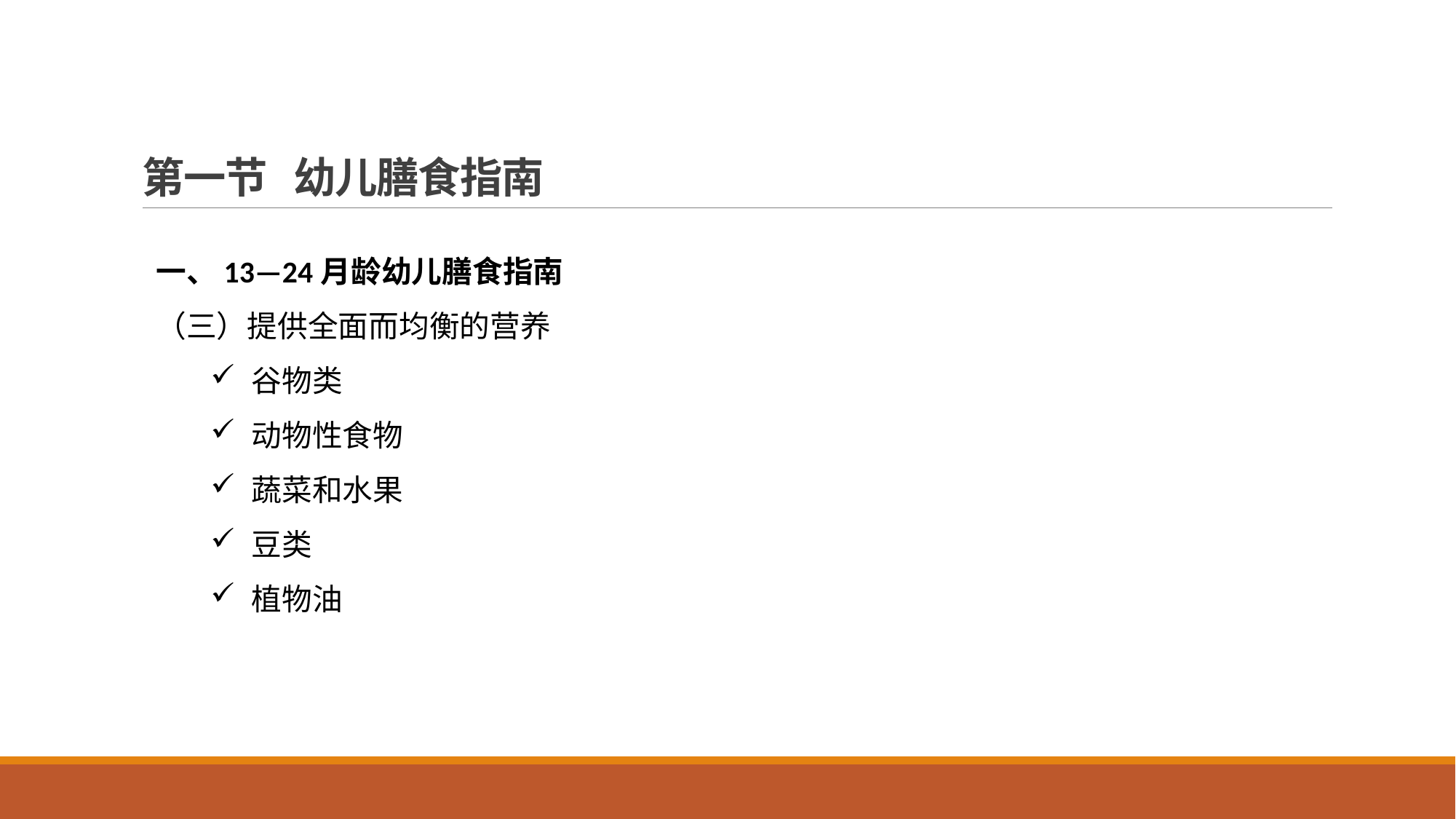

# 第一节   幼儿膳食指南
一、13—24月龄幼儿膳食指南
（三）提供全面而均衡的营养
谷物类
动物性食物
蔬菜和水果
豆类
植物油